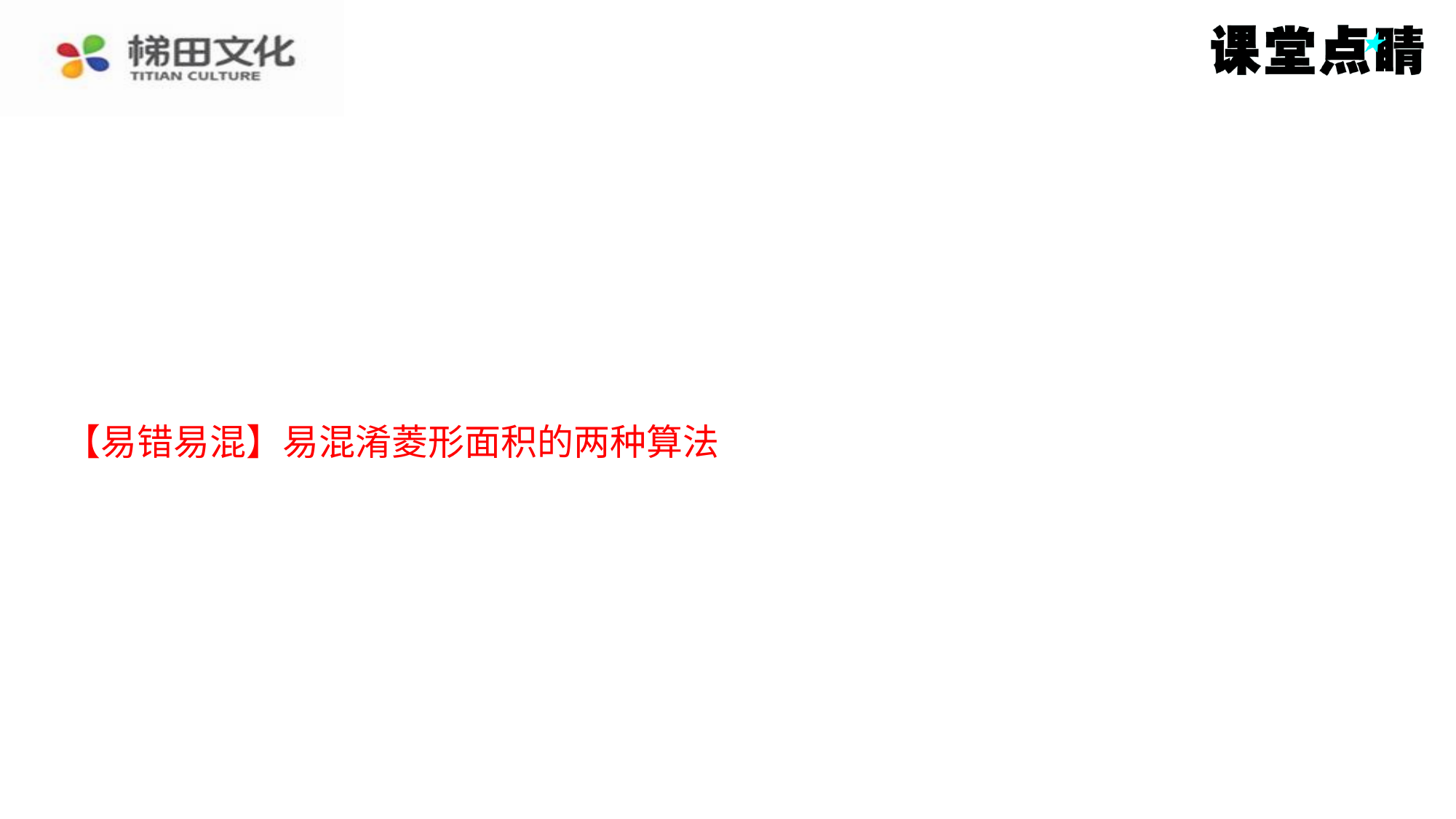

【易错易混】易混淆菱形面积的两种算法
【易错易混】易混淆菱形面积的两种算法